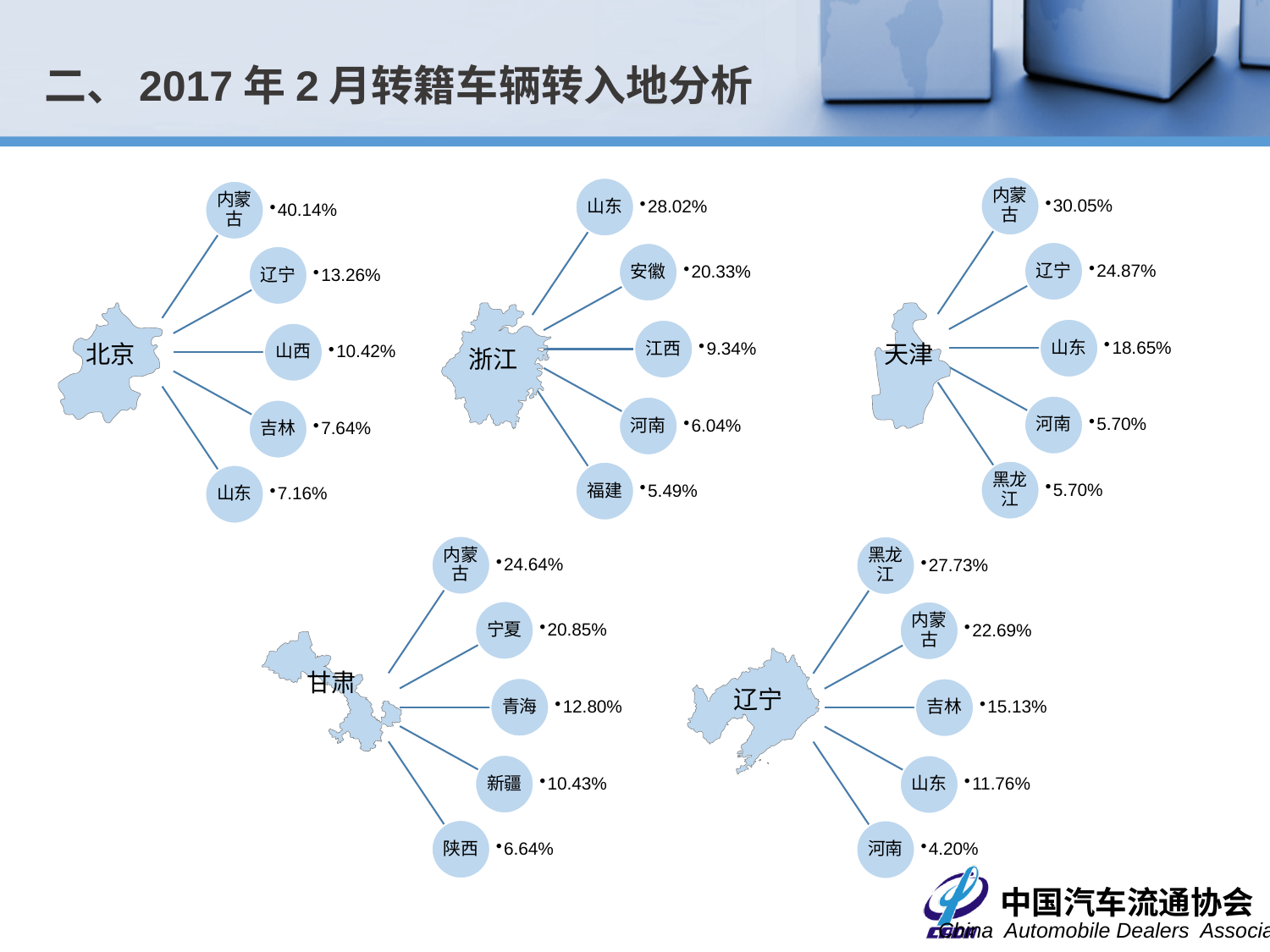

二、2017年2月转籍车辆转入地分析
内蒙古
30.05%
辽宁
24.87%
山东
18.65%
河南
5.70%
黑龙江
5.70%
山东
28.02%
安徽
20.33%
江西
9.34%
河南
6.04%
福建
5.49%
内蒙古
40.14%
辽宁
13.26%
山西
10.42%
吉林
7.64%
山东
7.16%

北京

浙江

天津
内蒙古
24.64%
宁夏
20.85%
青海
12.80%
新疆
10.43%
陕西
6.64%
黑龙江
27.73%
内蒙古
22.69%
吉林
15.13%
山东
11.76%
河南
4.20%

甘肃

     辽宁